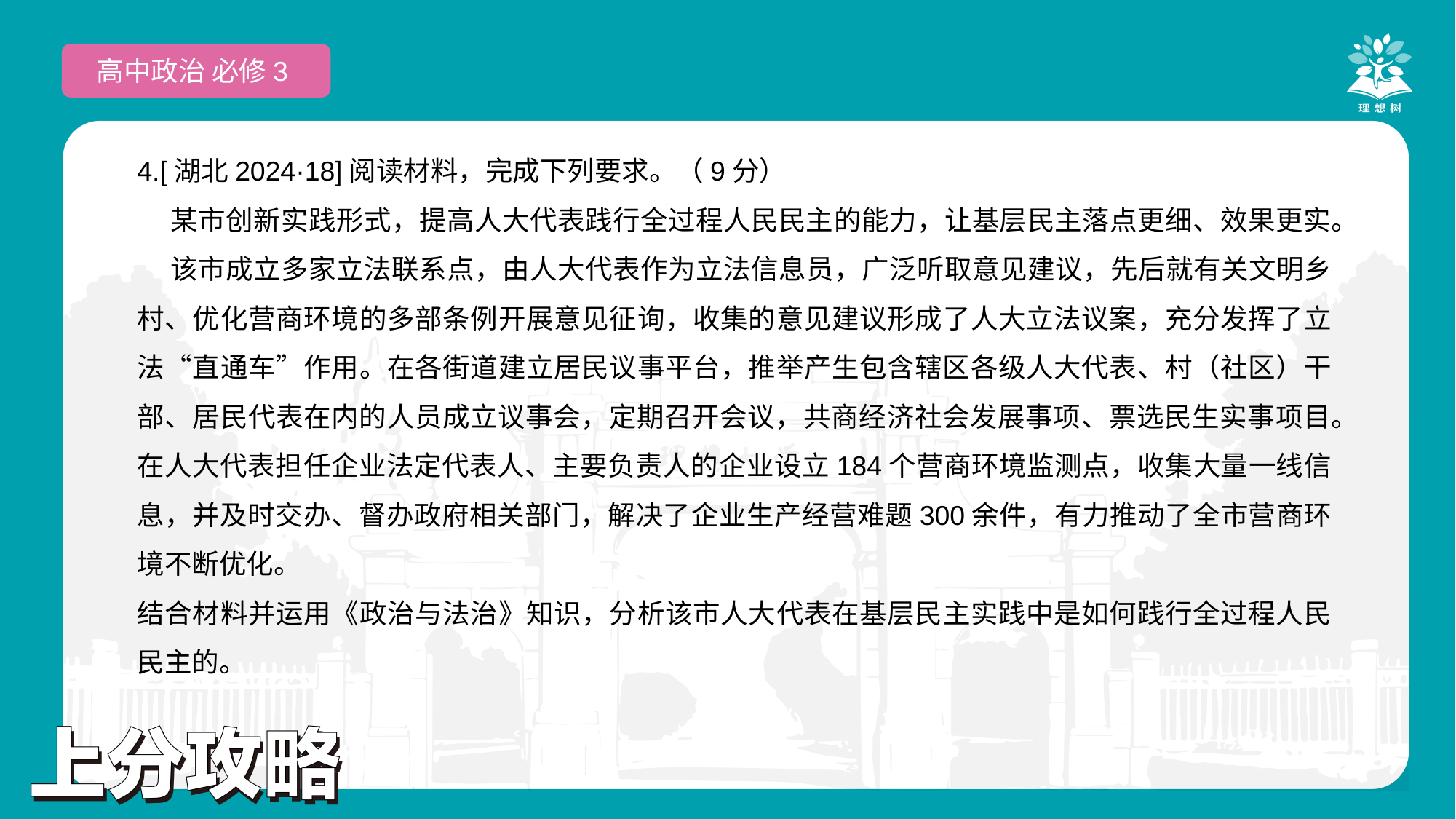

高中政治 必修3
4.[湖北2024·18]阅读材料，完成下列要求。（9分）
    某市创新实践形式，提高人大代表践行全过程人民民主的能力，让基层民主落点更细、效果更实。
    该市成立多家立法联系点，由人大代表作为立法信息员，广泛听取意见建议，先后就有关文明乡村、优化营商环境的多部条例开展意见征询，收集的意见建议形成了人大立法议案，充分发挥了立法“直通车”作用。在各街道建立居民议事平台，推举产生包含辖区各级人大代表、村（社区）干部、居民代表在内的人员成立议事会，定期召开会议，共商经济社会发展事项、票选民生实事项目。在人大代表担任企业法定代表人、主要负责人的企业设立184个营商环境监测点，收集大量一线信息，并及时交办、督办政府相关部门，解决了企业生产经营难题300余件，有力推动了全市营商环境不断优化。
结合材料并运用《政治与法治》知识，分析该市人大代表在基层民主实践中是如何践行全过程人民民主的。